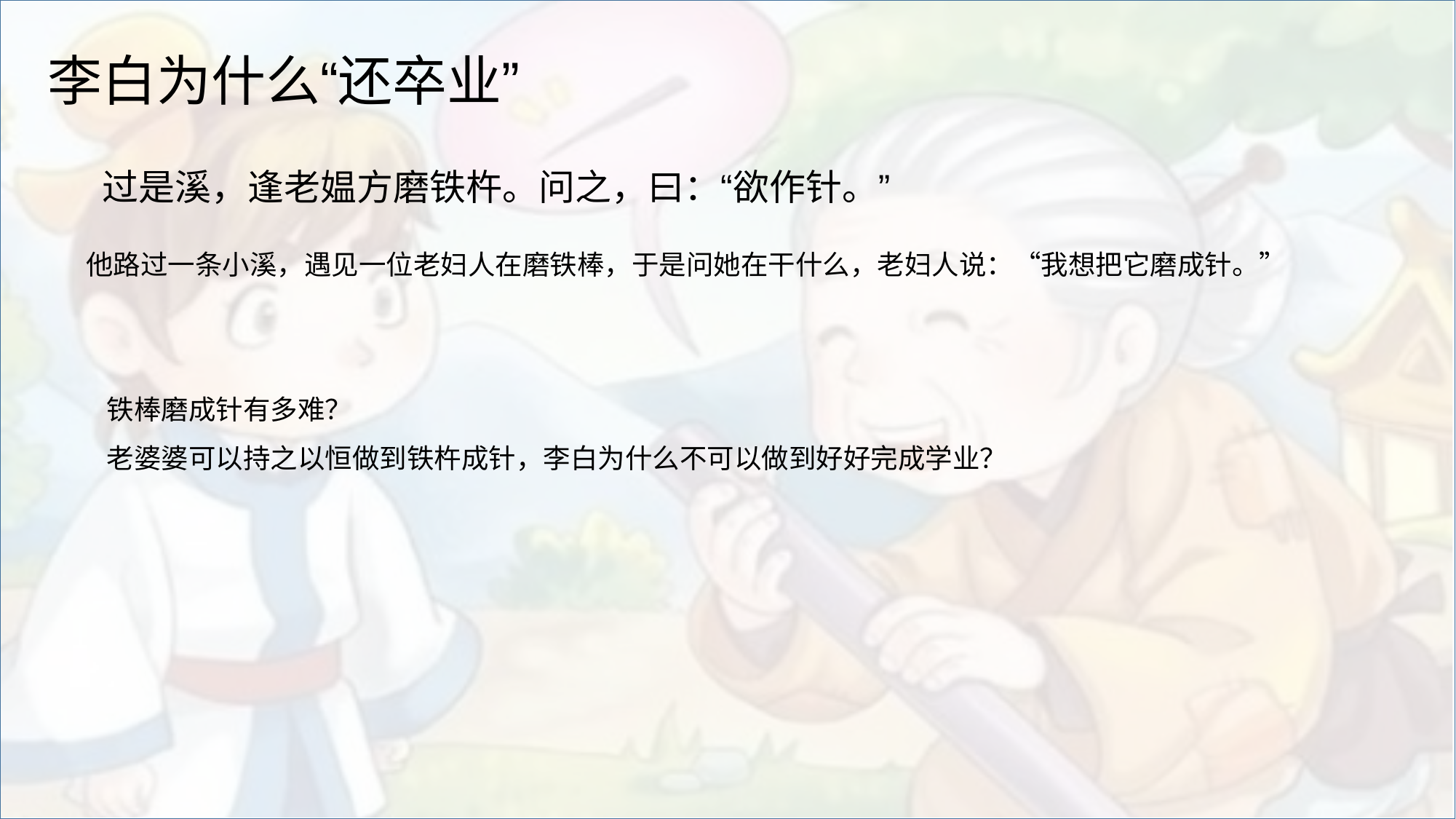

李白为什么“还卒业”
过是溪，逢老媪方磨铁杵。问之，曰：“欲作针。”
他路过一条小溪，遇见一位老妇人在磨铁棒，于是问她在干什么，老妇人说：“我想把它磨成针。”
铁棒磨成针有多难？
老婆婆可以持之以恒做到铁杵成针，李白为什么不可以做到好好完成学业？